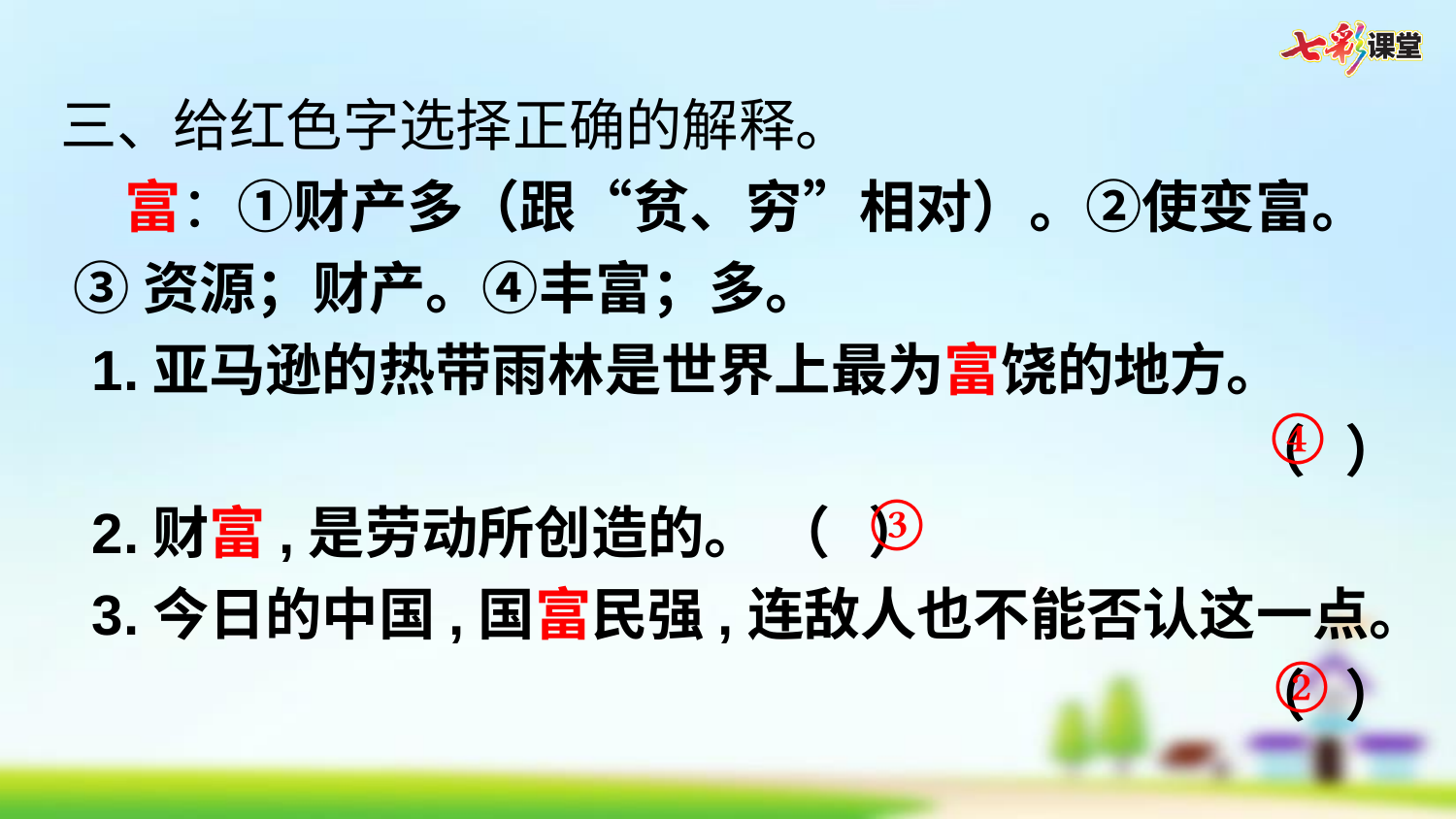

三、给红色字选择正确的解释。
    富：①财产多（跟“贫、穷”相对）。②使变富。
 ③资源；财产。④丰富；多。
  1.亚马逊的热带雨林是世界上最为富饶的地方。
（   ）
  2.财富,是劳动所创造的。 （   ）
  3.今日的中国,国富民强,连敌人也不能否认这一点。
 （   ）
④
③
②